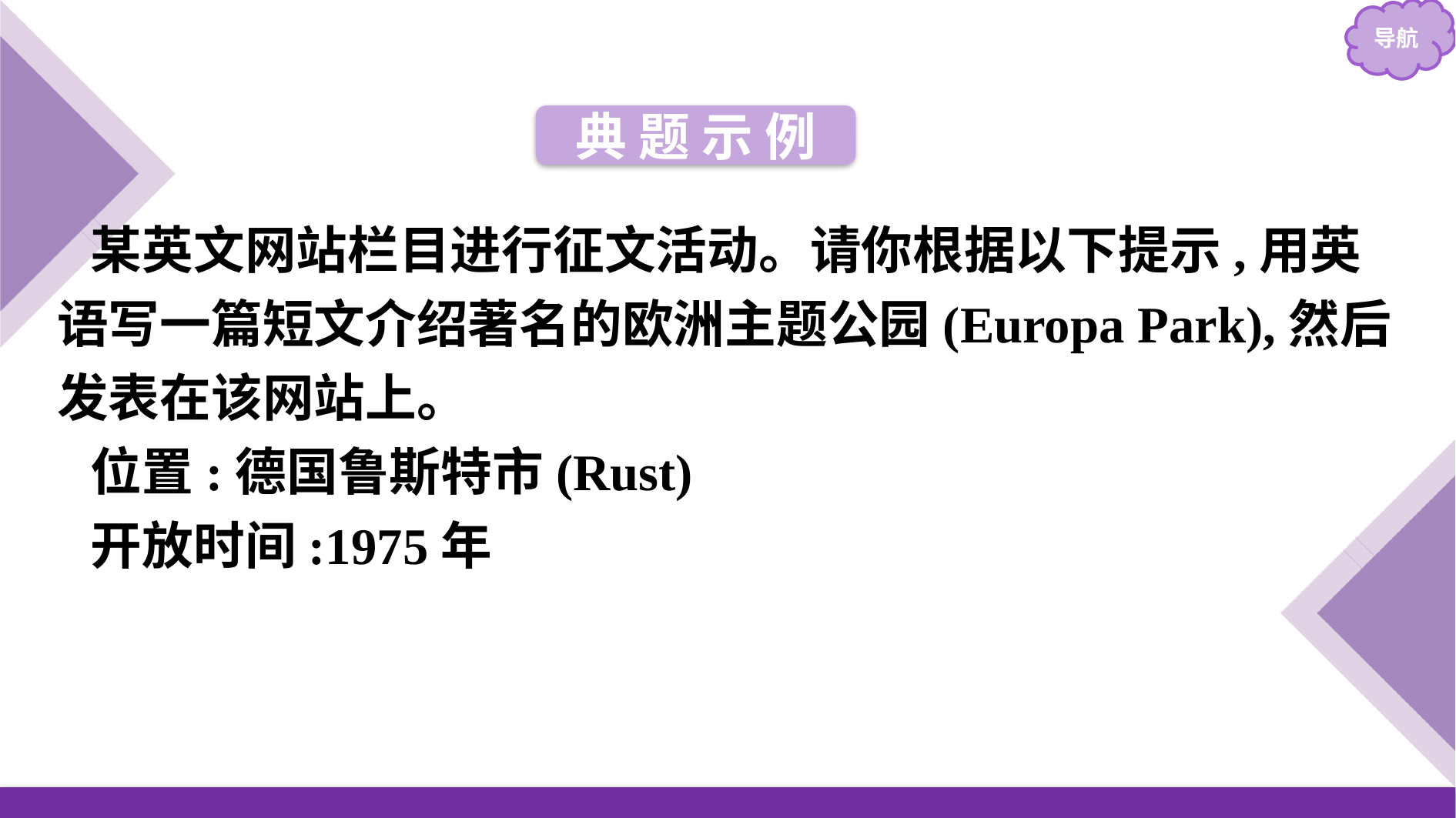

典 题 示 例
某英文网站栏目进行征文活动。请你根据以下提示,用英语写一篇短文介绍著名的欧洲主题公园(Europa Park),然后发表在该网站上。
位置:德国鲁斯特市(Rust)
开放时间:1975年